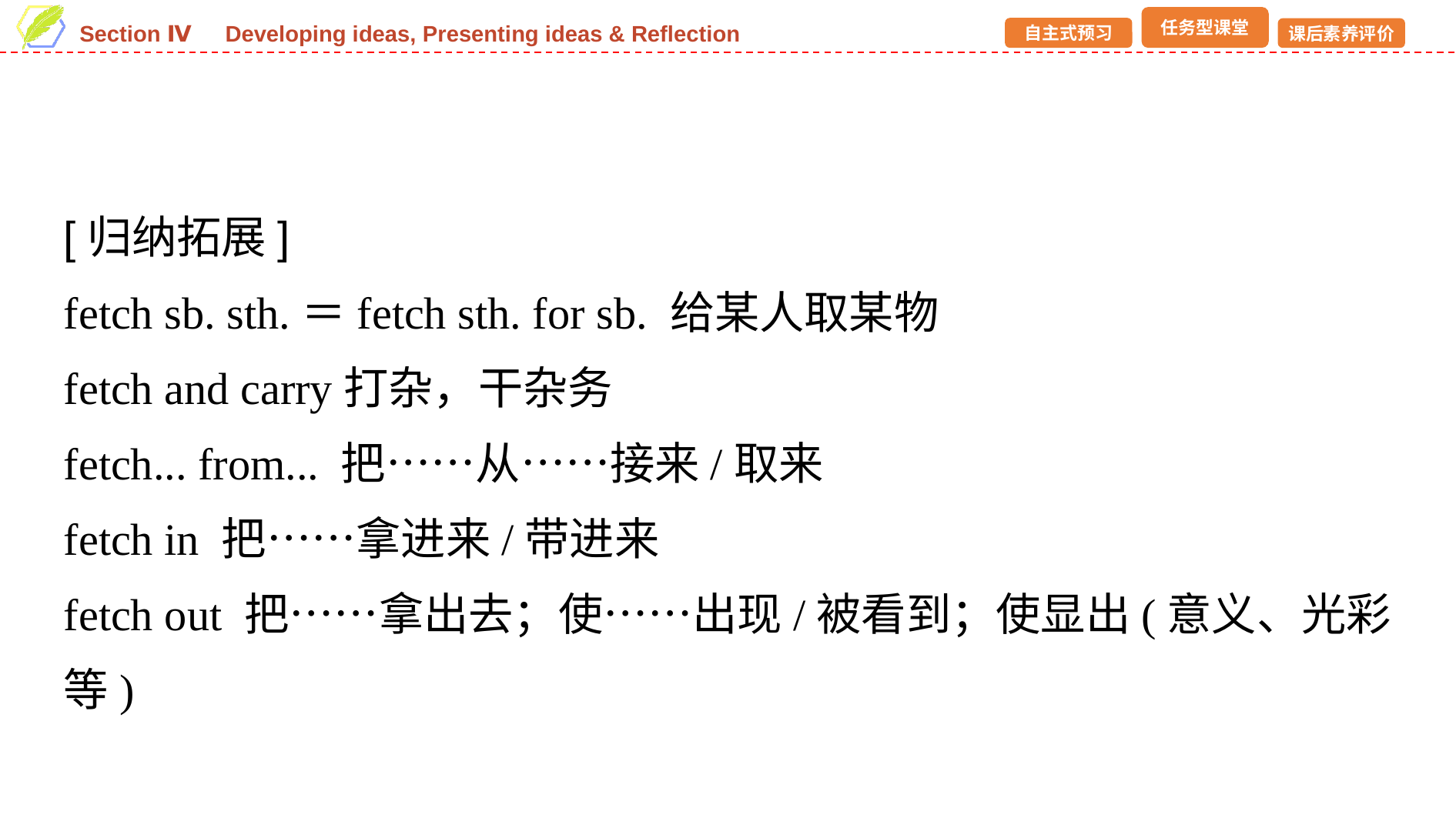

[归纳拓展]
fetch sb. sth.＝fetch sth. for sb. 给某人取某物
fetch and carry打杂，干杂务
fetch... from... 把……从……接来/取来
fetch in 把……拿进来/带进来
fetch out 把……拿出去；使……出现/被看到；使显出(意义、光彩等)